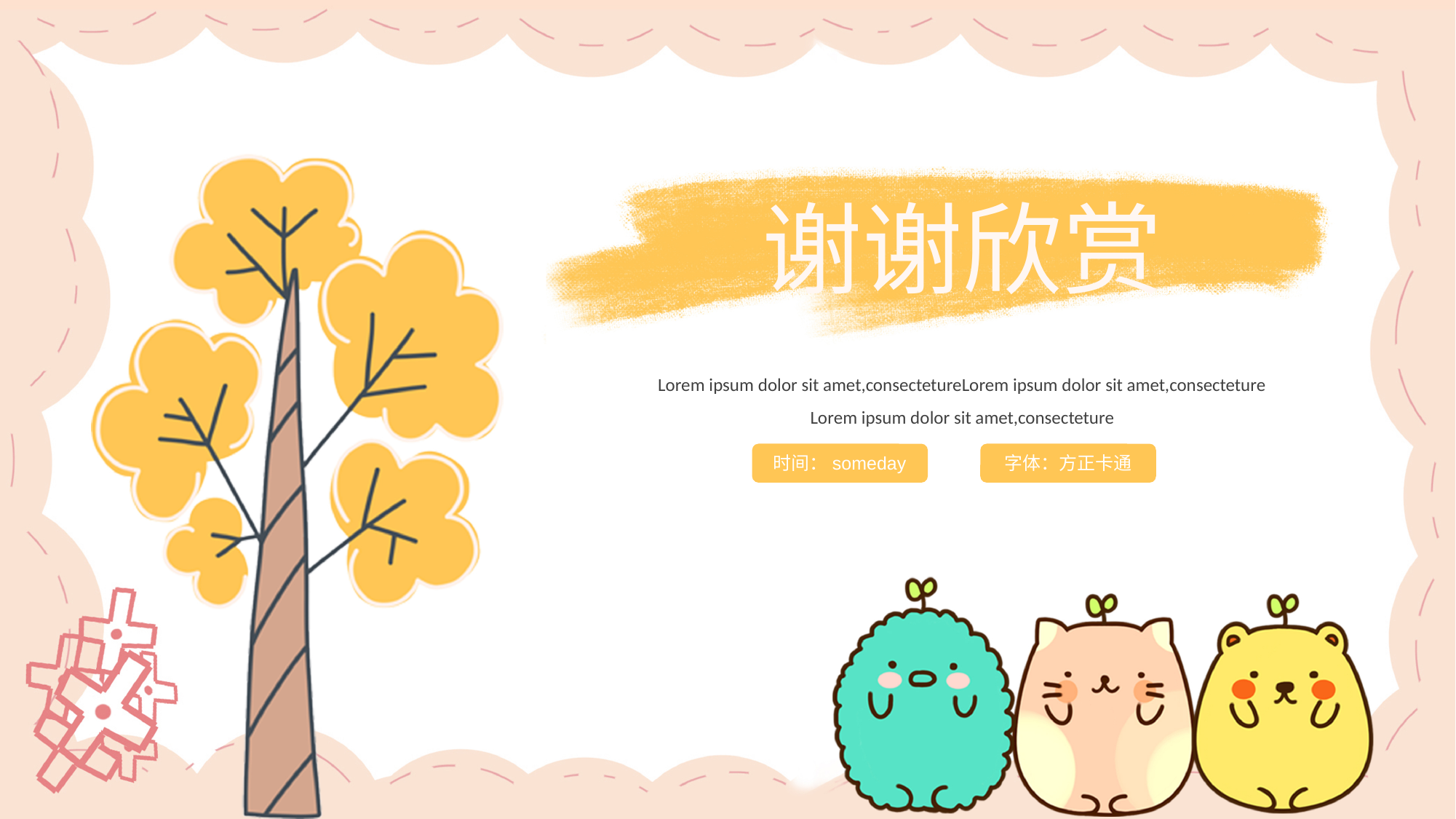

谢谢欣赏
Lorem ipsum dolor sit amet,consectetureLorem ipsum dolor sit amet,consecteture Lorem ipsum dolor sit amet,consecteture

时间：someday

字体：方正卡通